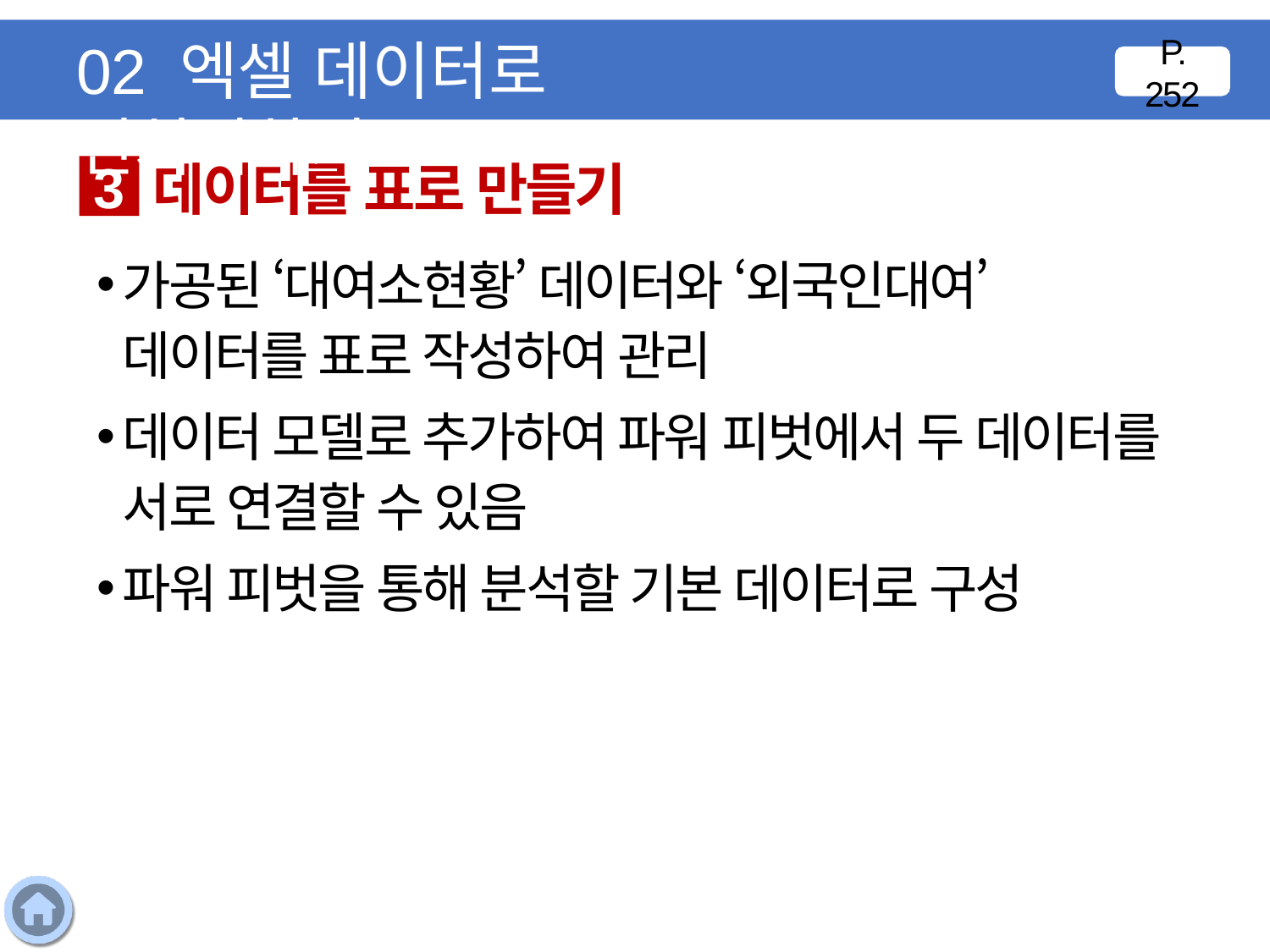

02 엑셀 데이터로 전처리하기
P. 252
데이터를 표로 만들기
3
가공된 ‘대여소현황’ 데이터와 ‘외국인대여’ 데이터를 표로 작성하여 관리
데이터 모델로 추가하여 파워 피벗에서 두 데이터를 서로 연결할 수 있음
파워 피벗을 통해 분석할 기본 데이터로 구성